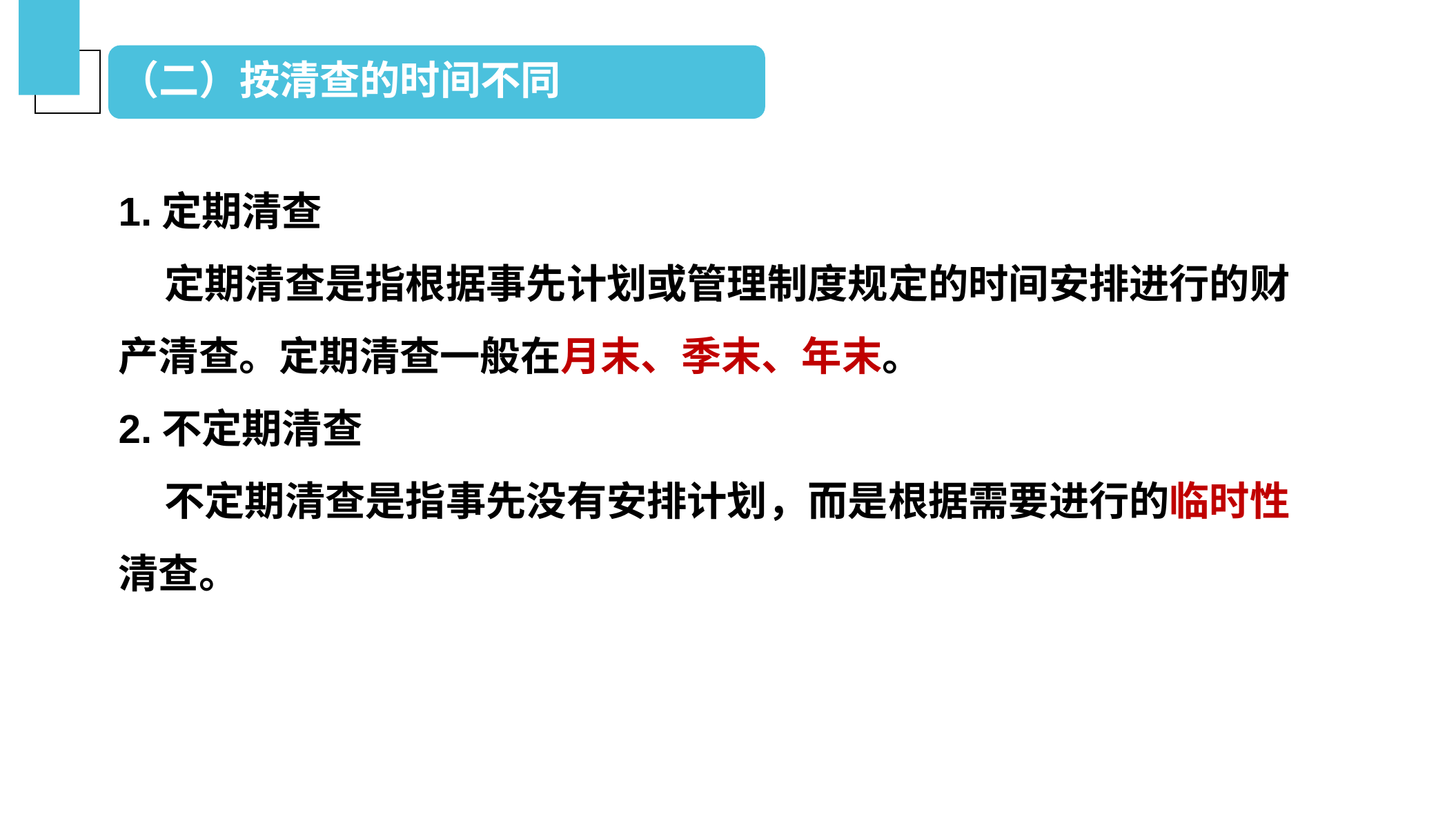

（二）按清查的时间不同
1.定期清查
    定期清查是指根据事先计划或管理制度规定的时间安排进行的财产清查。定期清查一般在月末、季末、年末。
2.不定期清查
    不定期清查是指事先没有安排计划，而是根据需要进行的临时性清查。